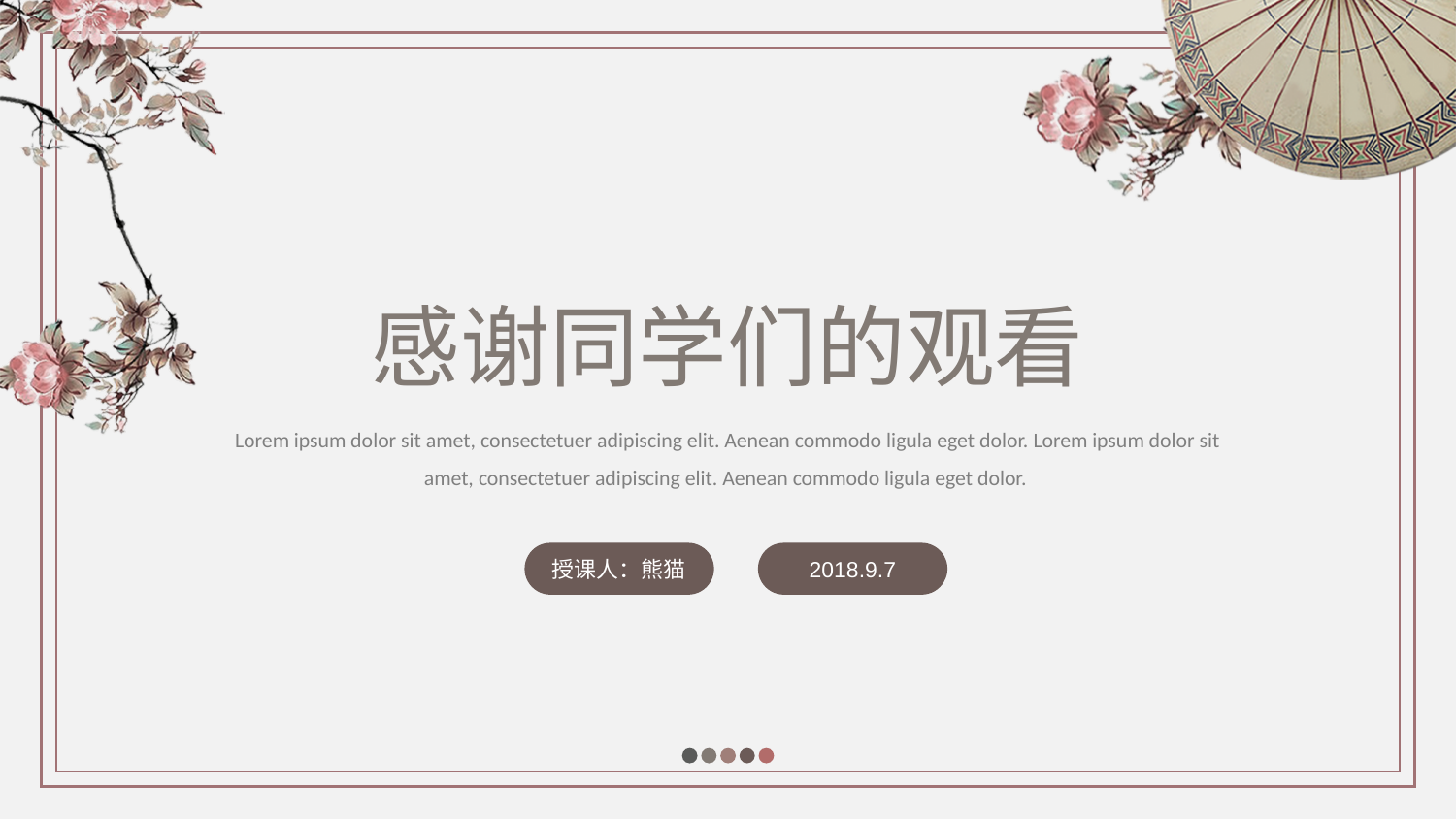

感谢同学们的观看

Lorem ipsum dolor sit amet, consectetuer adipiscing elit. Aenean commodo ligula eget dolor. Lorem ipsum dolor sit amet, consectetuer adipiscing elit. Aenean commodo ligula eget dolor.

授课人：熊猫
2018.9.7